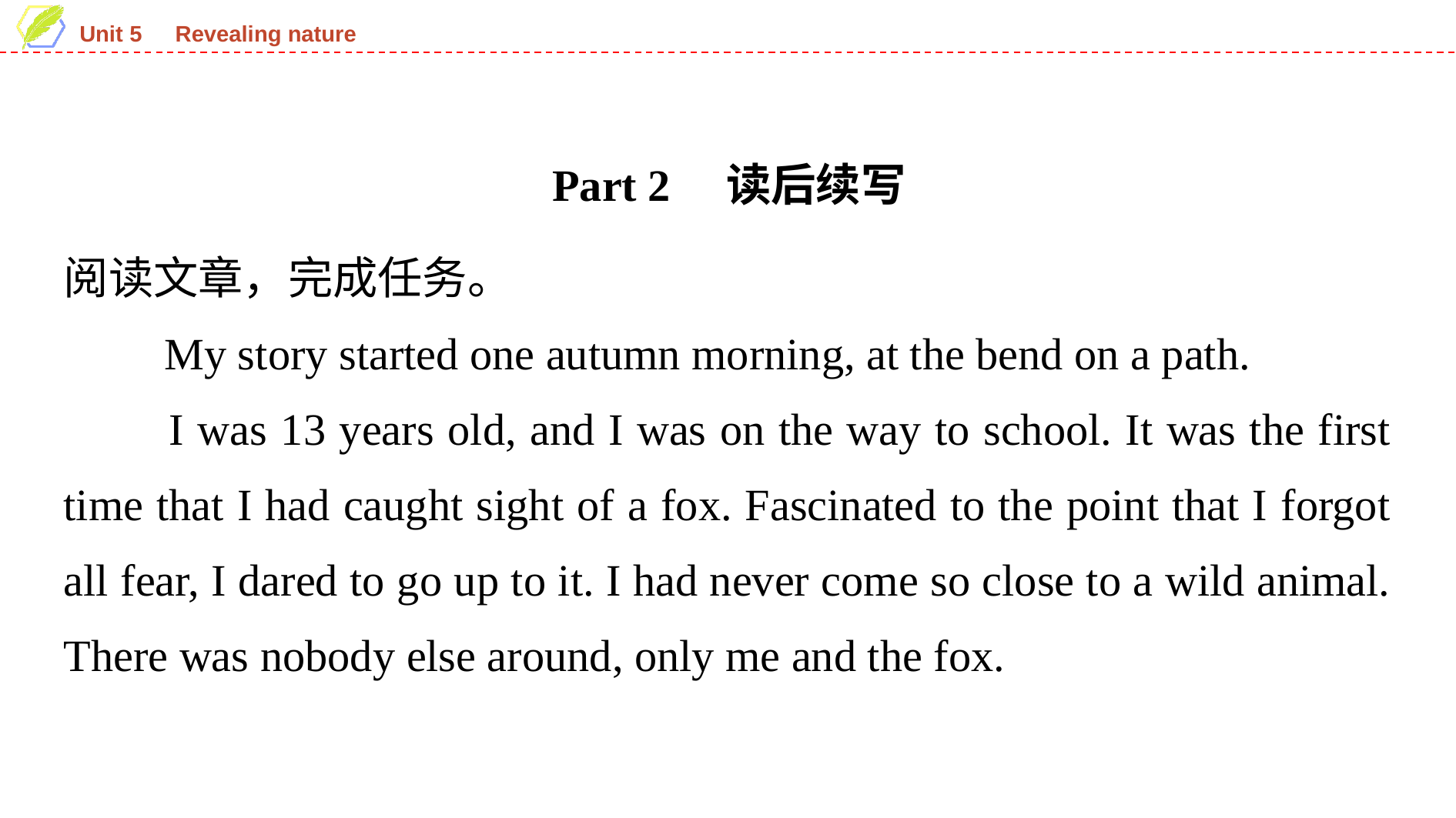

Part 2　读后续写
阅读文章，完成任务。
　　My story started one autumn morning, at the bend on a path.
　　I was 13 years old, and I was on the way to school. It was the first time that I had caught sight of a fox. Fascinated to the point that I forgot all fear, I dared to go up to it. I had never come so close to a wild animal. There was nobody else around, only me and the fox.